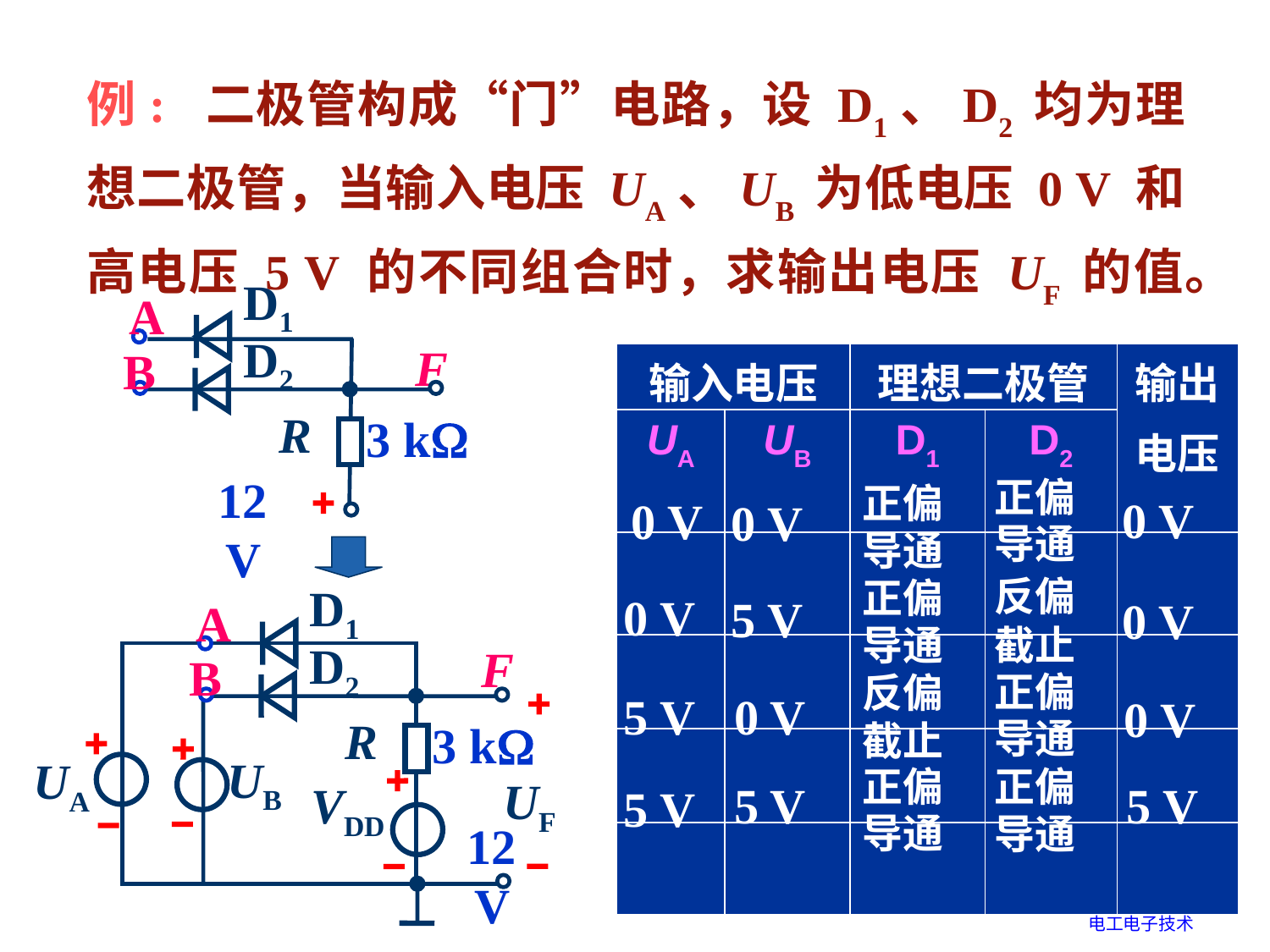

例:  二极管构成“门”电路，设 D1、D2 均为理想二极管，当输入电压 UA、UB 为低电压 0 V 和高电压 5 V 的不同组合时，求输出电压 UF 的值。
D1
A

D2

F
B

R
3 kΩ

12 V

| 输入电压 |  | 理想二极管 |  | 输出 电压 |
| --- | --- | --- | --- | --- |
| UA | UB | D1 | D2 |  |
|  |  |  |  |  |
|  |  |  |  |  |
|  |  |  |  |  |
|  |  |  |  |  |
正偏
导通
正偏
导通
正偏
导通
0 V
0 V
正偏
导通
0 V
0 V
0 V

反偏
截止
正偏
导通
反偏
截止
D1
A

D2

B

R
3 kΩ

UB
UA

UF
VDD

12 V

F
0 V
正偏
导通
5 V
0 V
0 V
5 V
0 V
反偏
截止
正偏
导通
反偏
截止
正偏
导通
5 V
0 V
0 V
5 V
0 V
0 V
正偏
导通
正偏
导通
5 V
5 V
正偏
导通
正偏
导通
5 V
5 V
5 V
5 V
电工电子技术